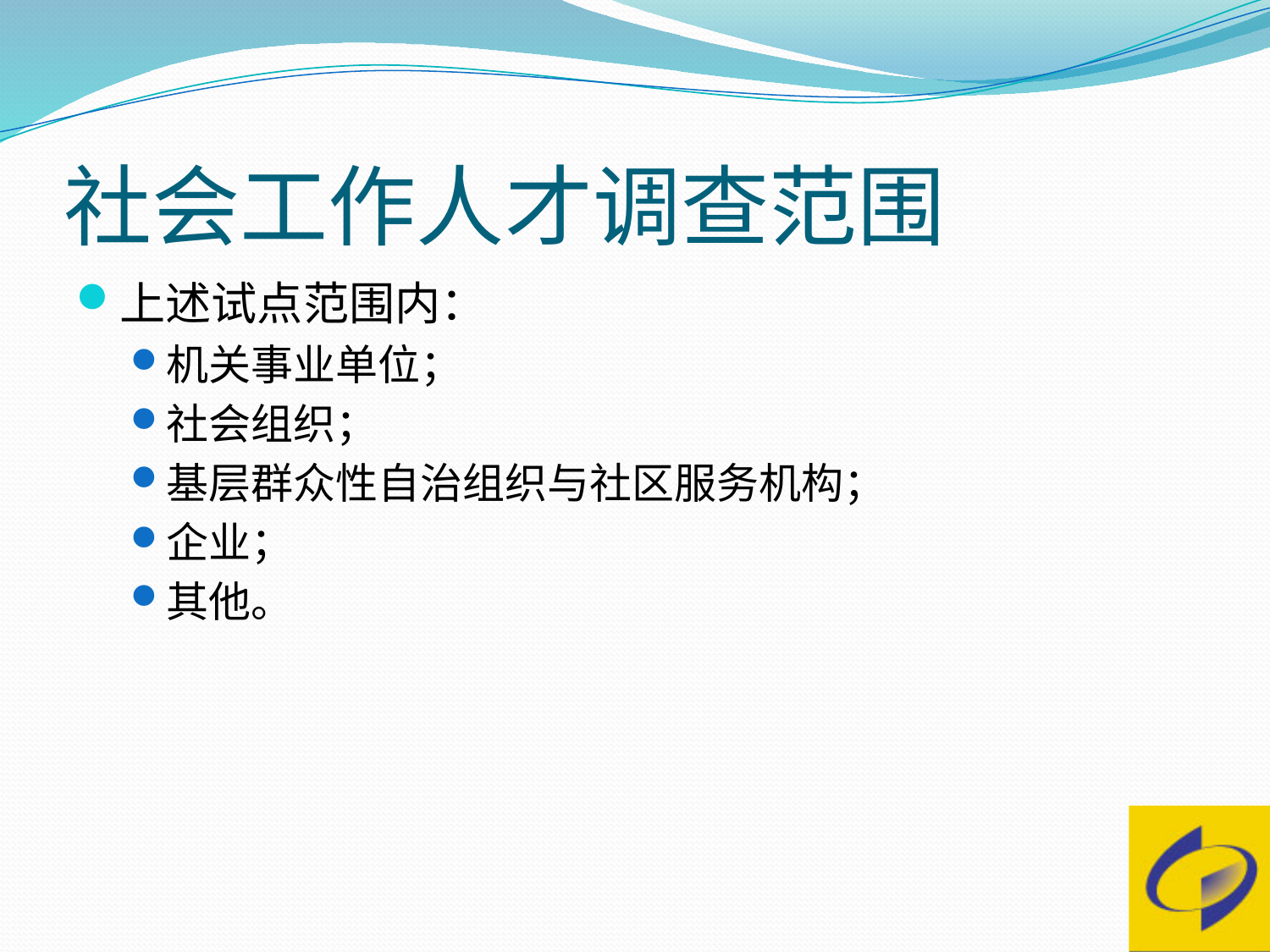

# 社会工作人才调查范围
上述试点范围内：
机关事业单位；
社会组织；
基层群众性自治组织与社区服务机构；
企业；
其他。